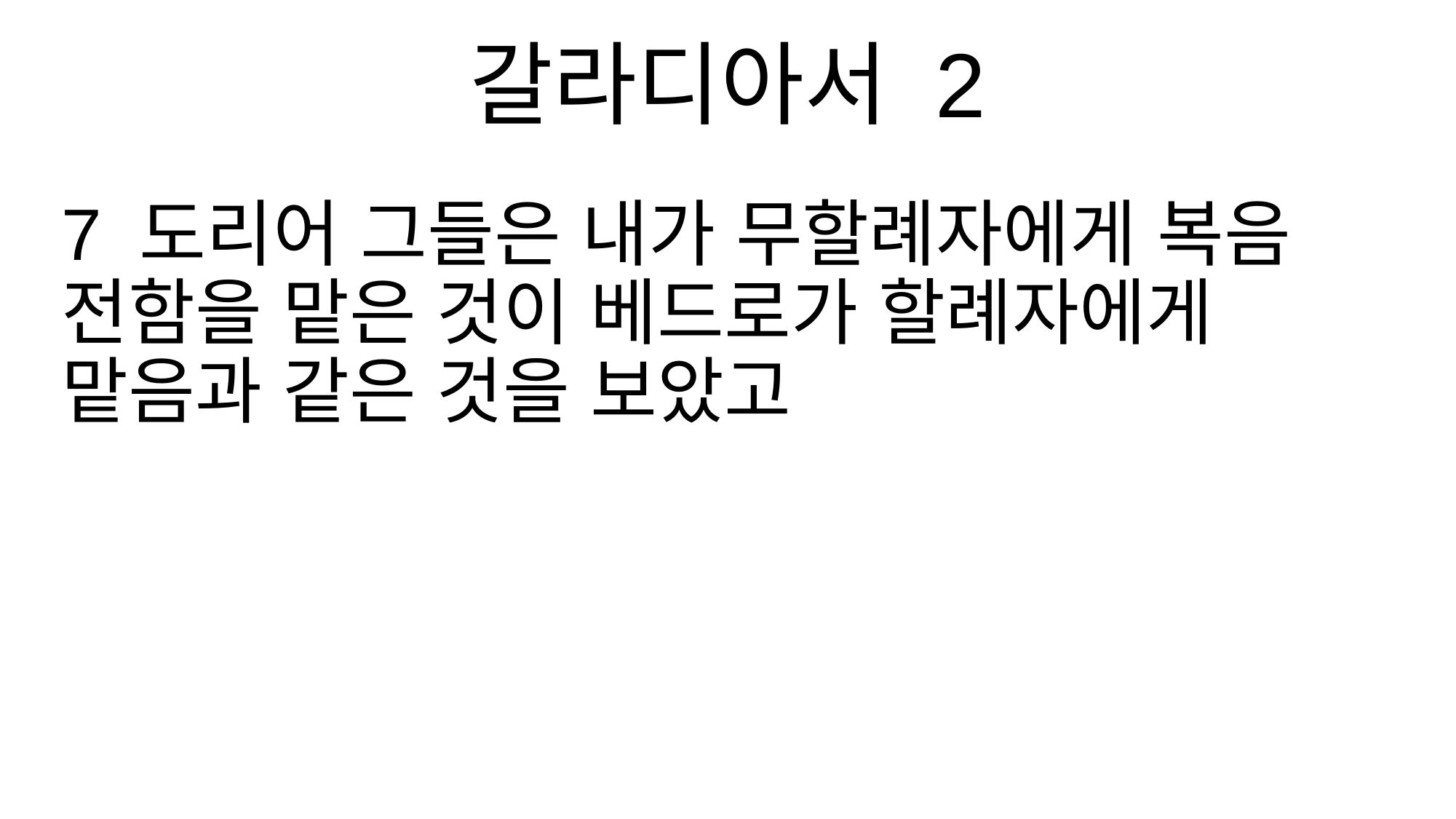

갈라디아서 2
7 도리어 그들은 내가 무할례자에게 복음 전함을 맡은 것이 베드로가 할례자에게 맡음과 같은 것을 보았고